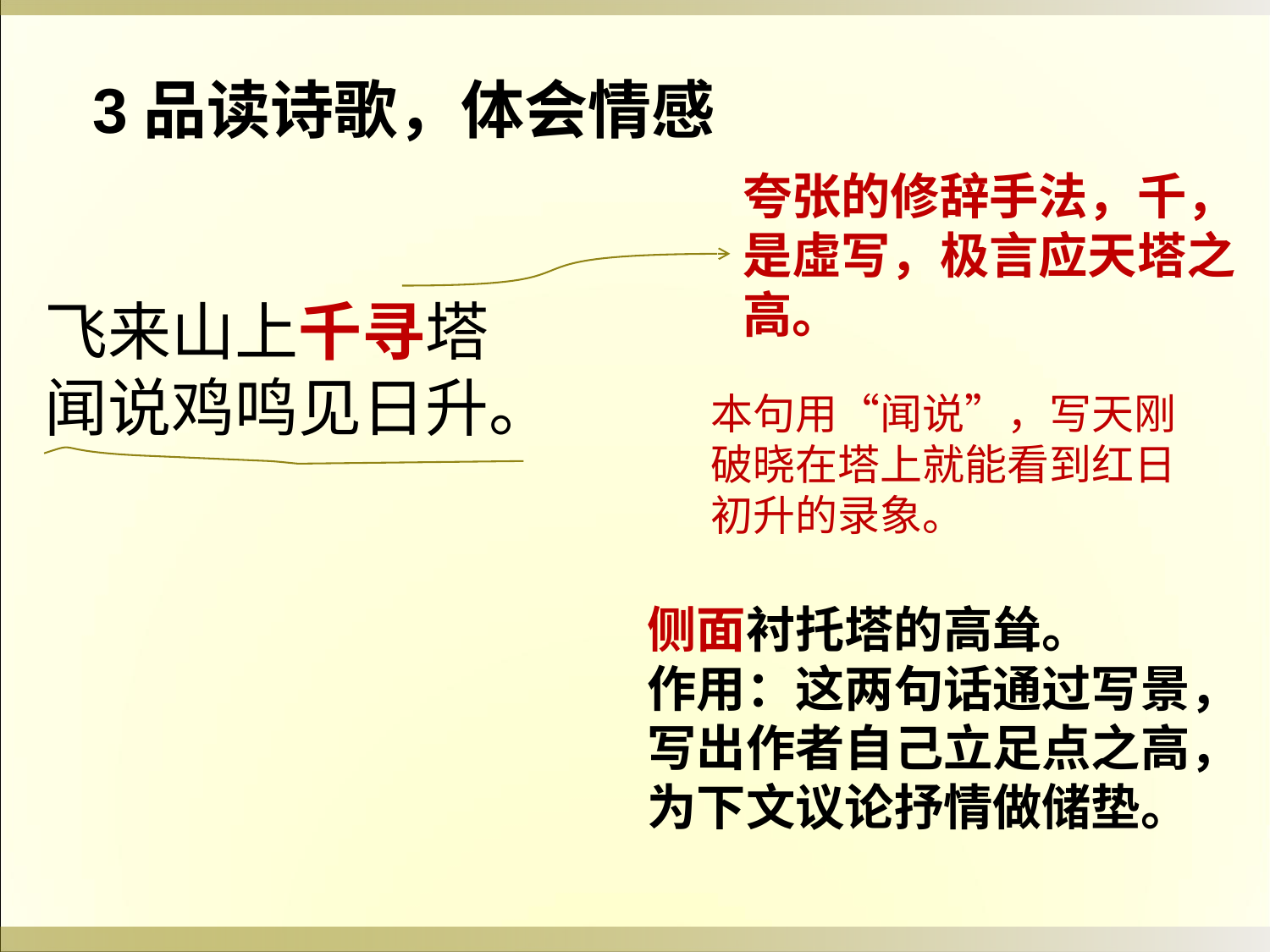

3品读诗歌，体会情感
夸张的修辞手法，千，是虛写，极言应天塔之高。
飞来山上千寻塔
闻说鸡鸣见日升。
本句用“闻说”，写天刚破晓在塔上就能看到红日初升的录象。

侧面衬托塔的高耸。
作用：这两句话通过写景，
写出作者自己立足点之高，
为下文议论抒情做储垫。